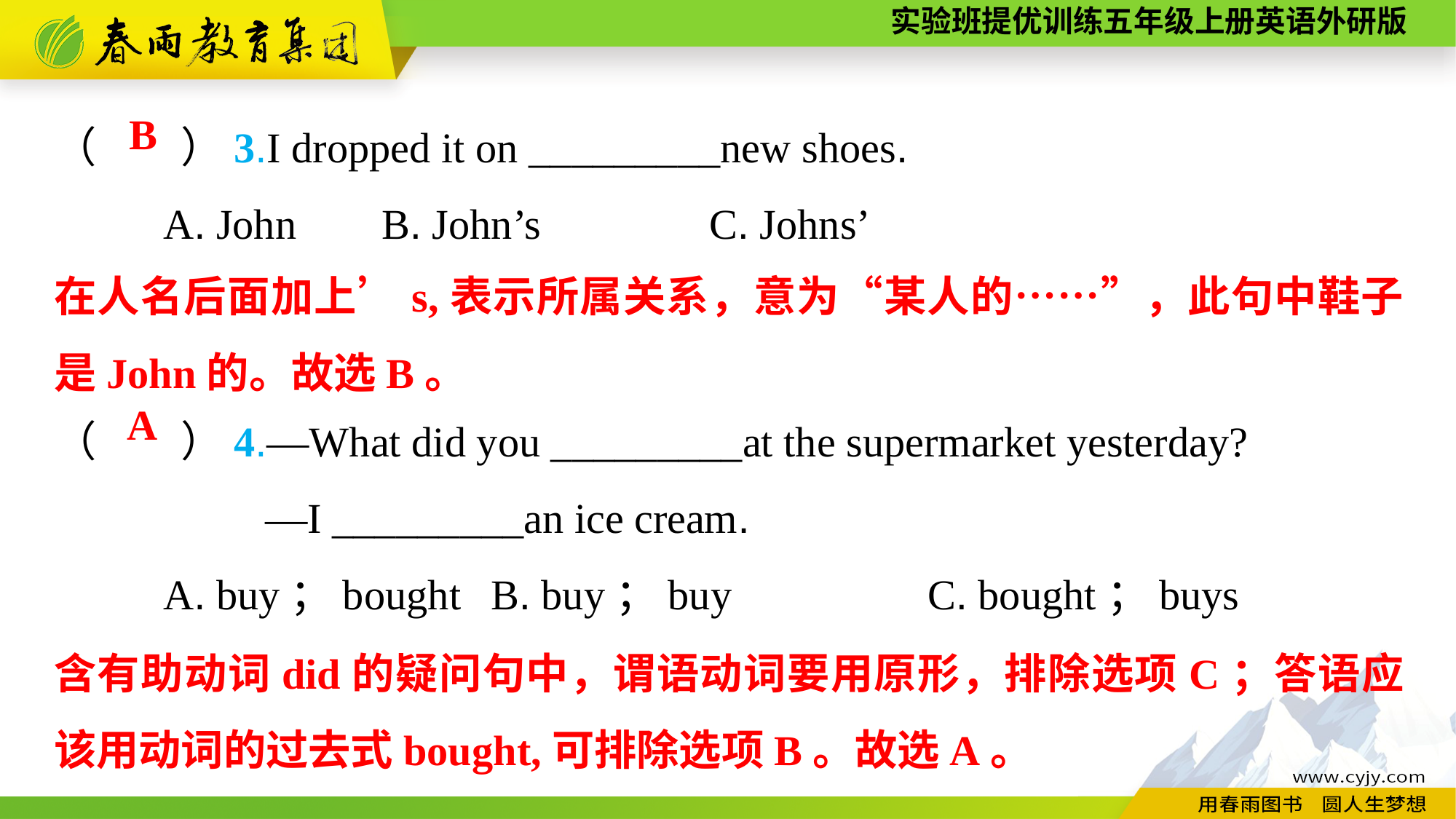

（　　）3.I dropped it on _________new shoes.
	A. John	B. John’s		C. Johns’

（　　）4.—What did you _________at the supermarket yesterday?
                    —I _________an ice cream.
	A. buy；bought	B. buy；buy		C. bought；buys
B
在人名后面加上’s,表示所属关系，意为“某人的……”，此句中鞋子是John的。故选B。
A
含有助动词did的疑问句中，谓语动词要用原形，排除选项C；答语应该用动词的过去式bought,可排除选项B。故选A。